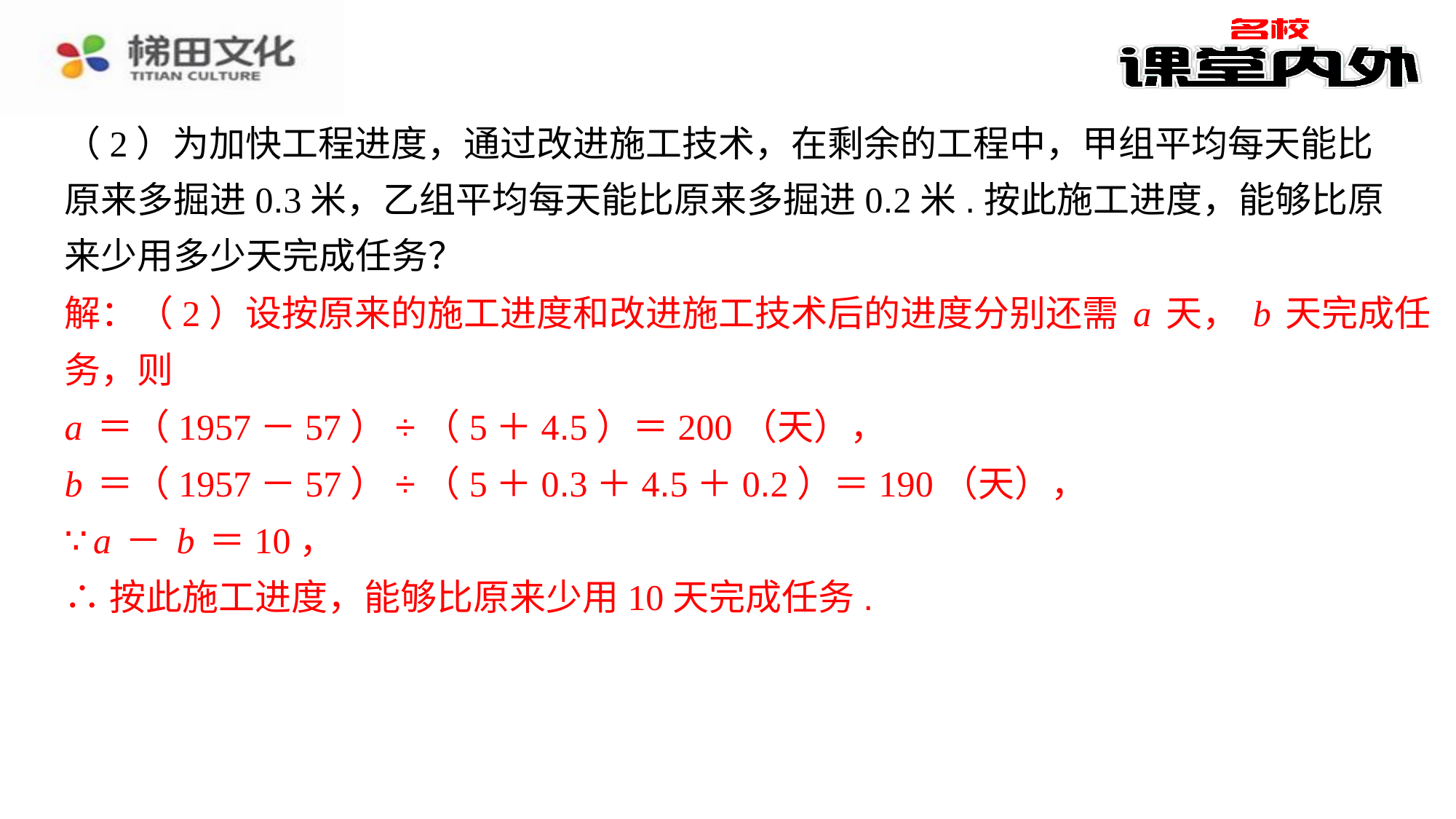

（2）为加快工程进度，通过改进施工技术，在剩余的工程中，甲组平均每天能比
原来多掘进0.3米，乙组平均每天能比原来多掘进0.2米.按此施工进度，能够比原
来少用多少天完成任务？
解：（2）设按原来的施工进度和改进施工技术后的进度分别还需a天，b天完成任
务，则
a＝（1957－57）÷（5＋4.5）＝200（天），
b＝（1957－57）÷（5＋0.3＋4.5＋0.2）＝190（天），
∵a－b＝10，
∴按此施工进度，能够比原来少用10天完成任务.
解：（2）设按原来的施工进度和改进施工技术后的进度分别还需a天，b天完成任
务，则
a＝（1957－57）÷（5＋4.5）＝200（天），
b＝（1957－57）÷（5＋0.3＋4.5＋0.2）＝190（天），
∵a－b＝10，
∴按此施工进度，能够比原来少用10天完成任务.